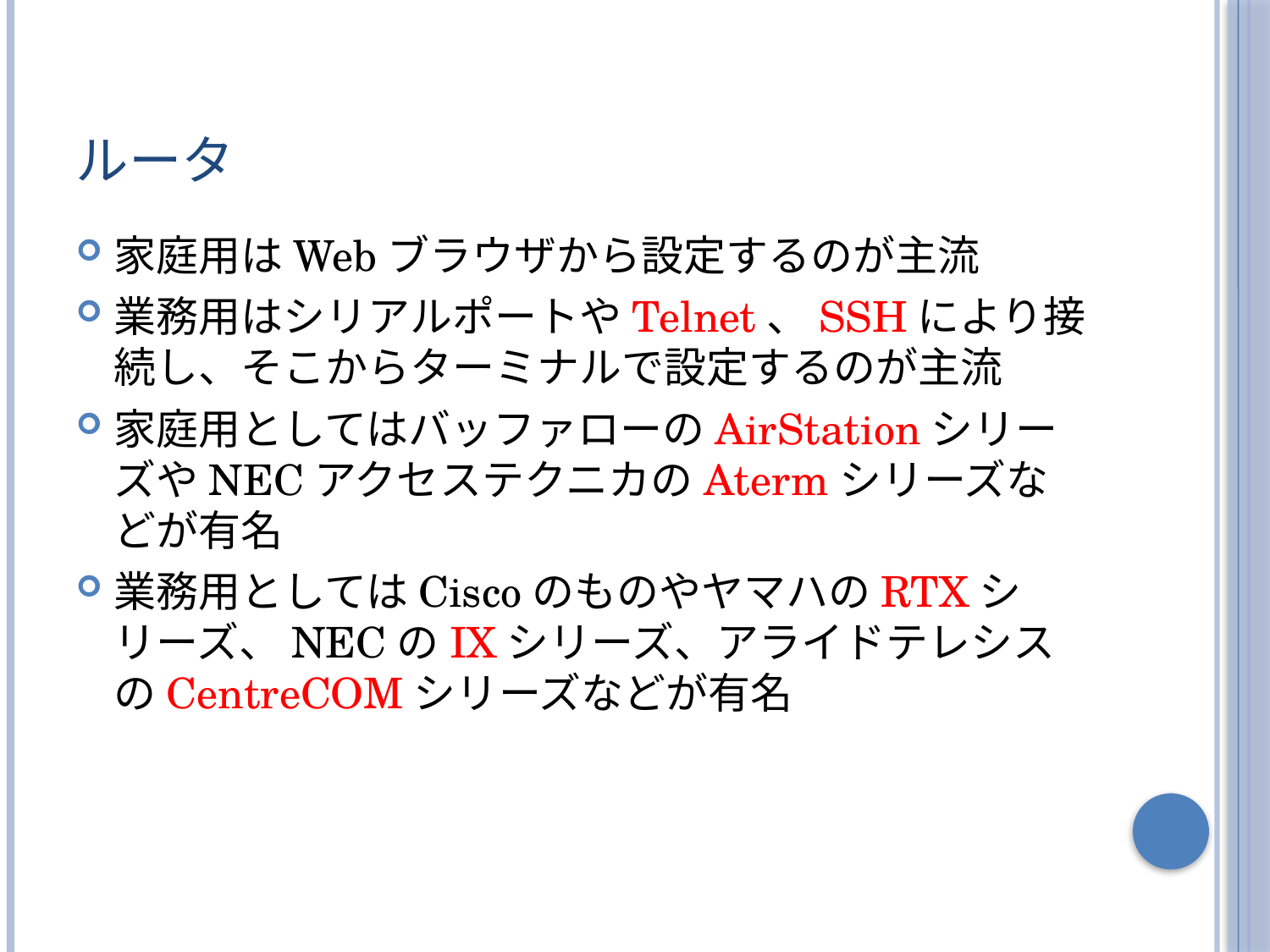

# ルータ
家庭用はWebブラウザから設定するのが主流
業務用はシリアルポートやTelnet、SSHにより接続し、そこからターミナルで設定するのが主流
家庭用としてはバッファローのAirStationシリーズやNECアクセステクニカのAtermシリーズなどが有名
業務用としてはCiscoのものやヤマハのRTXシリーズ、NECのIXシリーズ、アライドテレシスのCentreCOMシリーズなどが有名